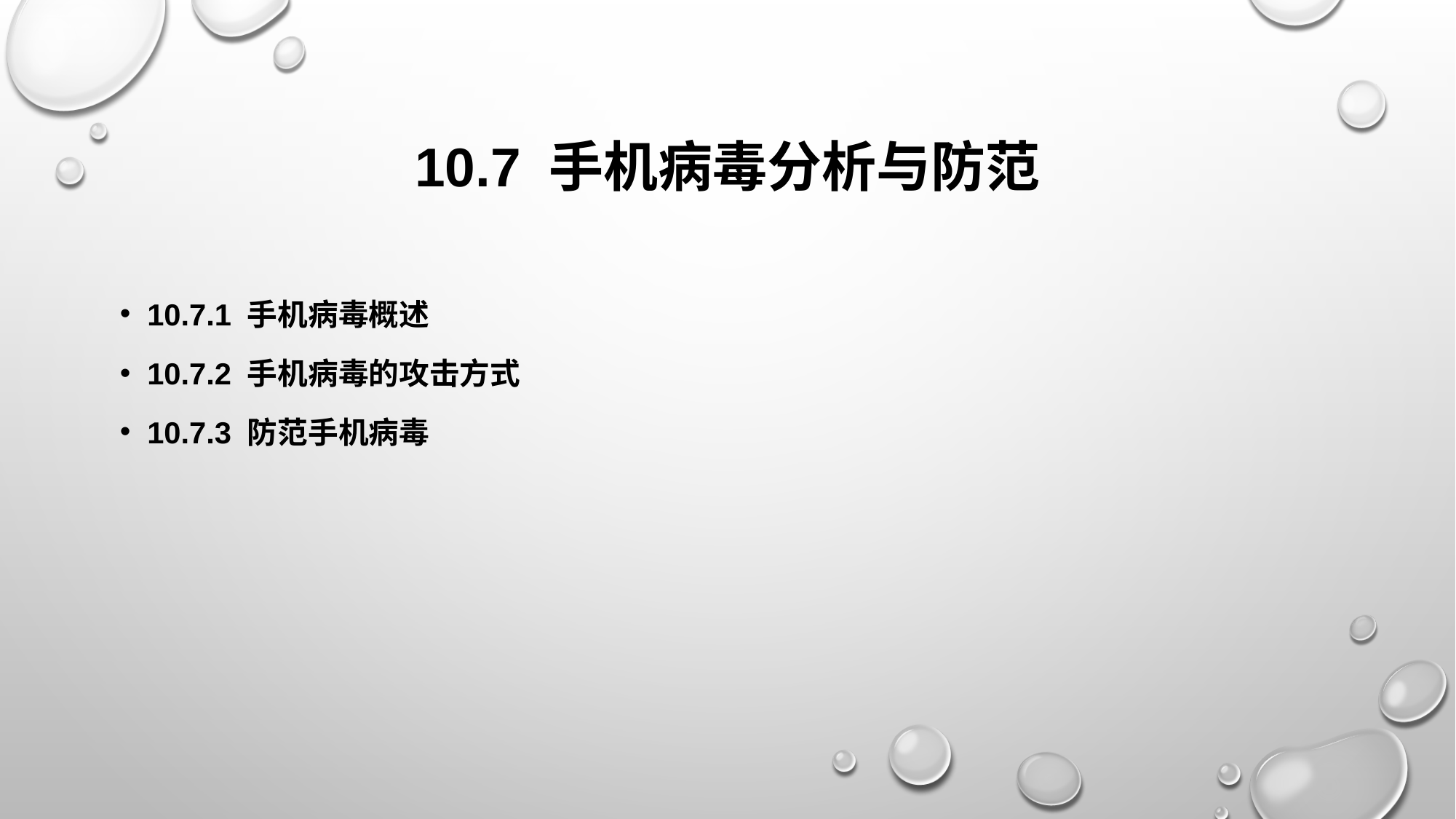

# 10.7 手机病毒分析与防范
10.7.1 手机病毒概述
10.7.2 手机病毒的攻击方式
10.7.3 防范手机病毒